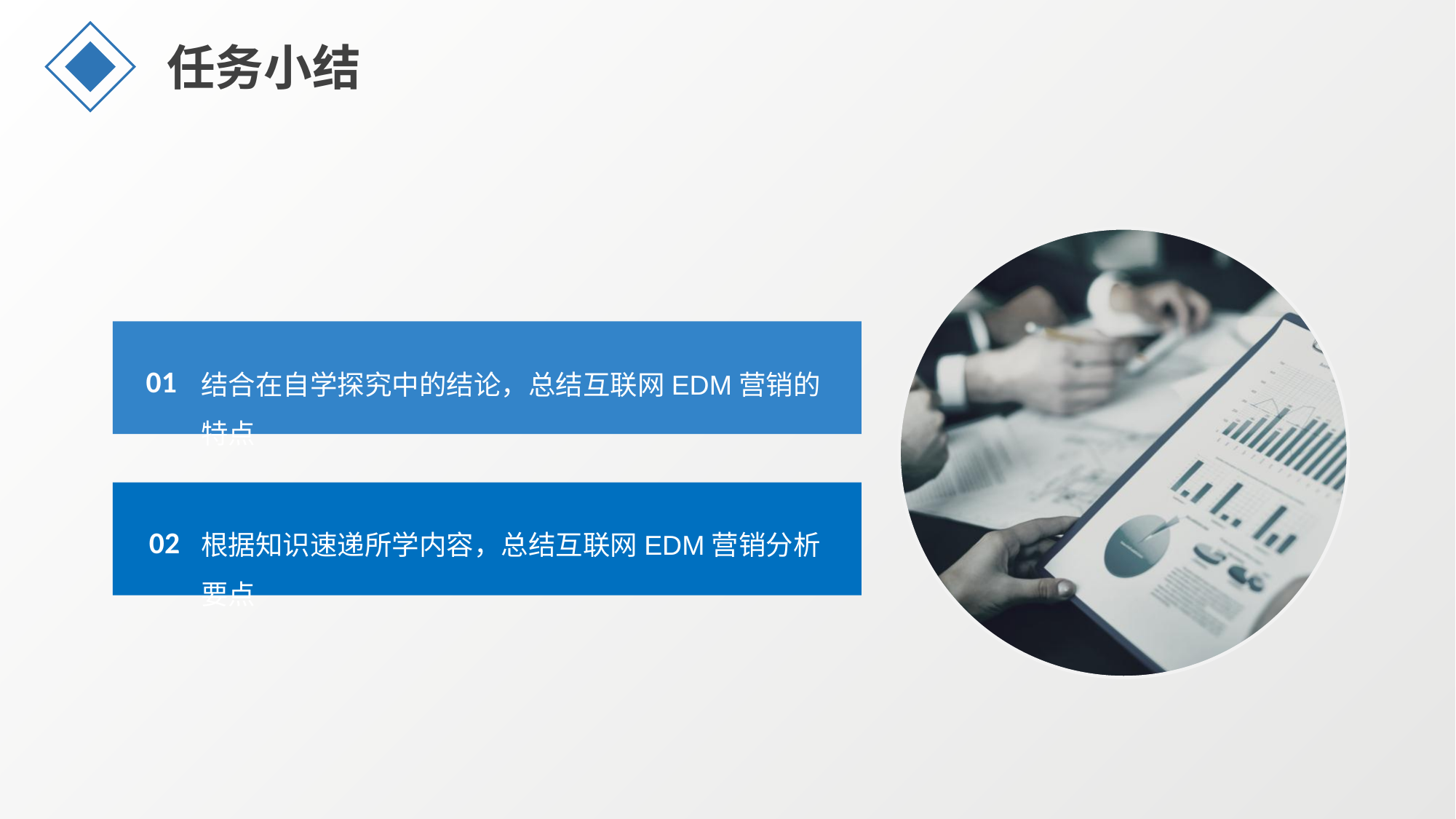

任务小结

结合在自学探究中的结论，总结互联网EDM营销的特点
01

根据知识速递所学内容，总结互联网EDM营销分析要点
02